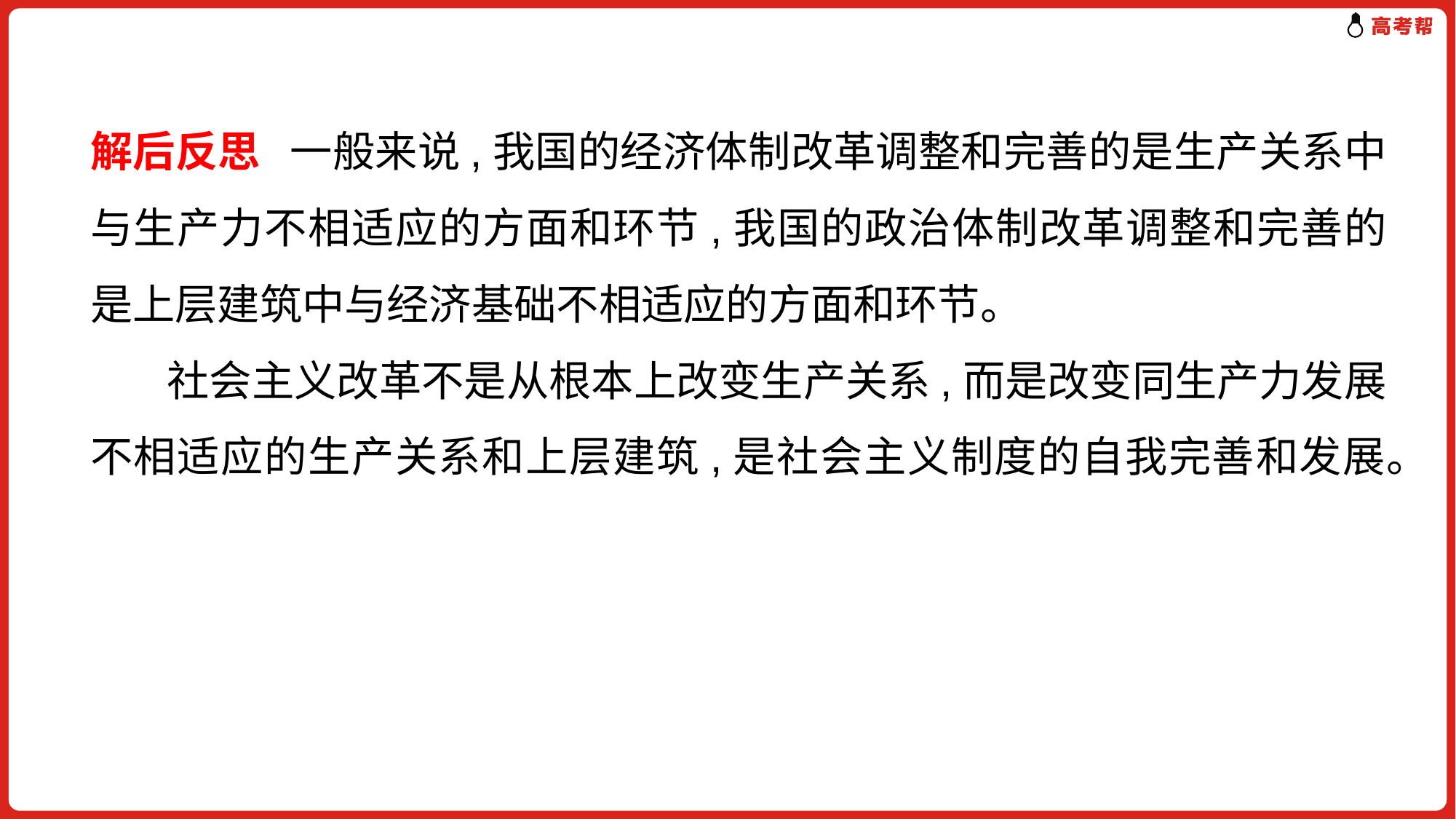

解后反思   一般来说,我国的经济体制改革调整和完善的是生产关系中与生产力不相适应的方面和环节,我国的政治体制改革调整和完善的是上层建筑中与经济基础不相适应的方面和环节。
       社会主义改革不是从根本上改变生产关系,而是改变同生产力发展不相适应的生产关系和上层建筑,是社会主义制度的自我完善和发展。